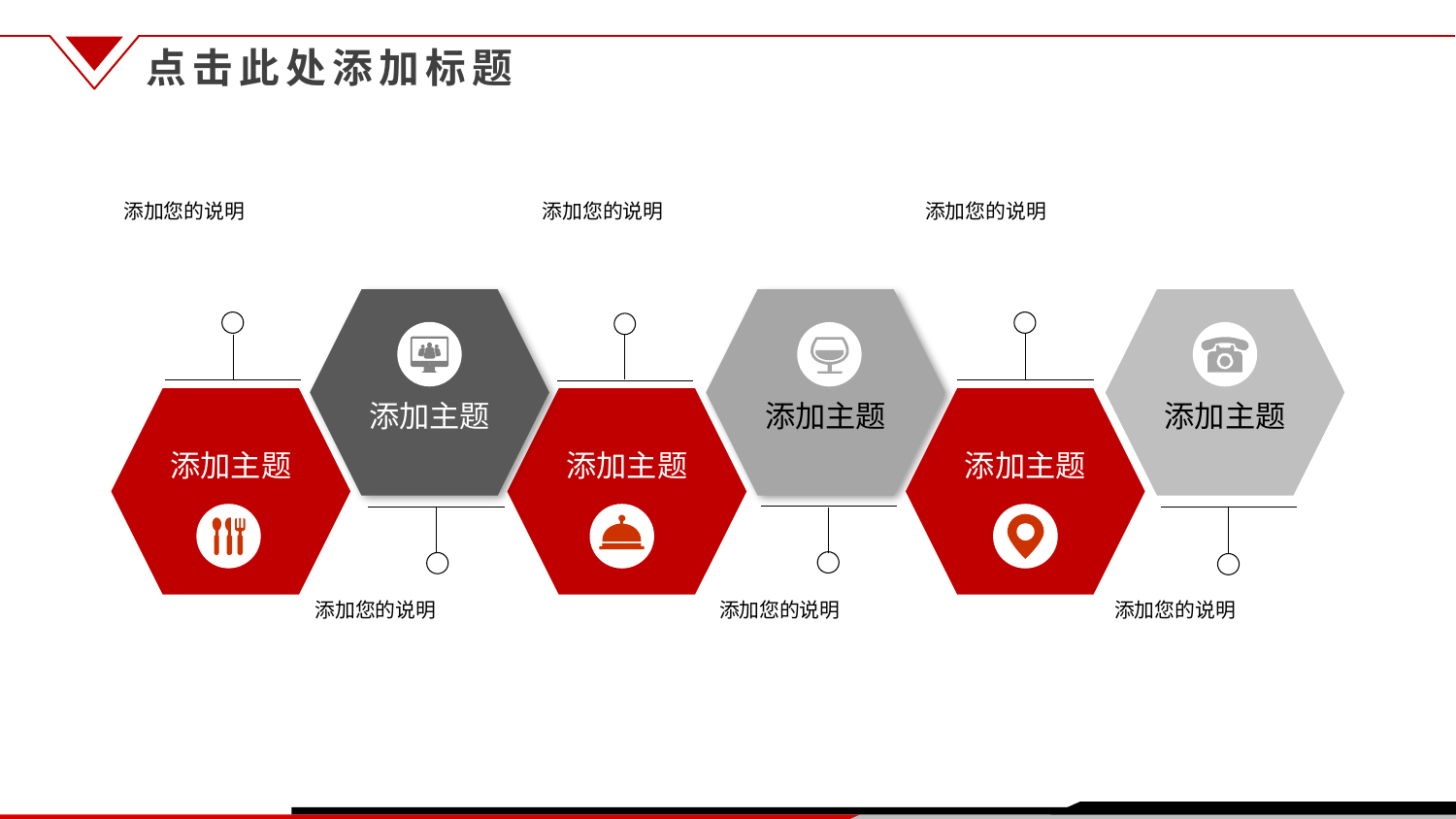

点击此处添加标题
添加您的说明
添加您的说明
添加您的说明

添加主题

添加主题

添加主题

添加主题

添加主题

添加主题

添加您的说明
添加您的说明
添加您的说明